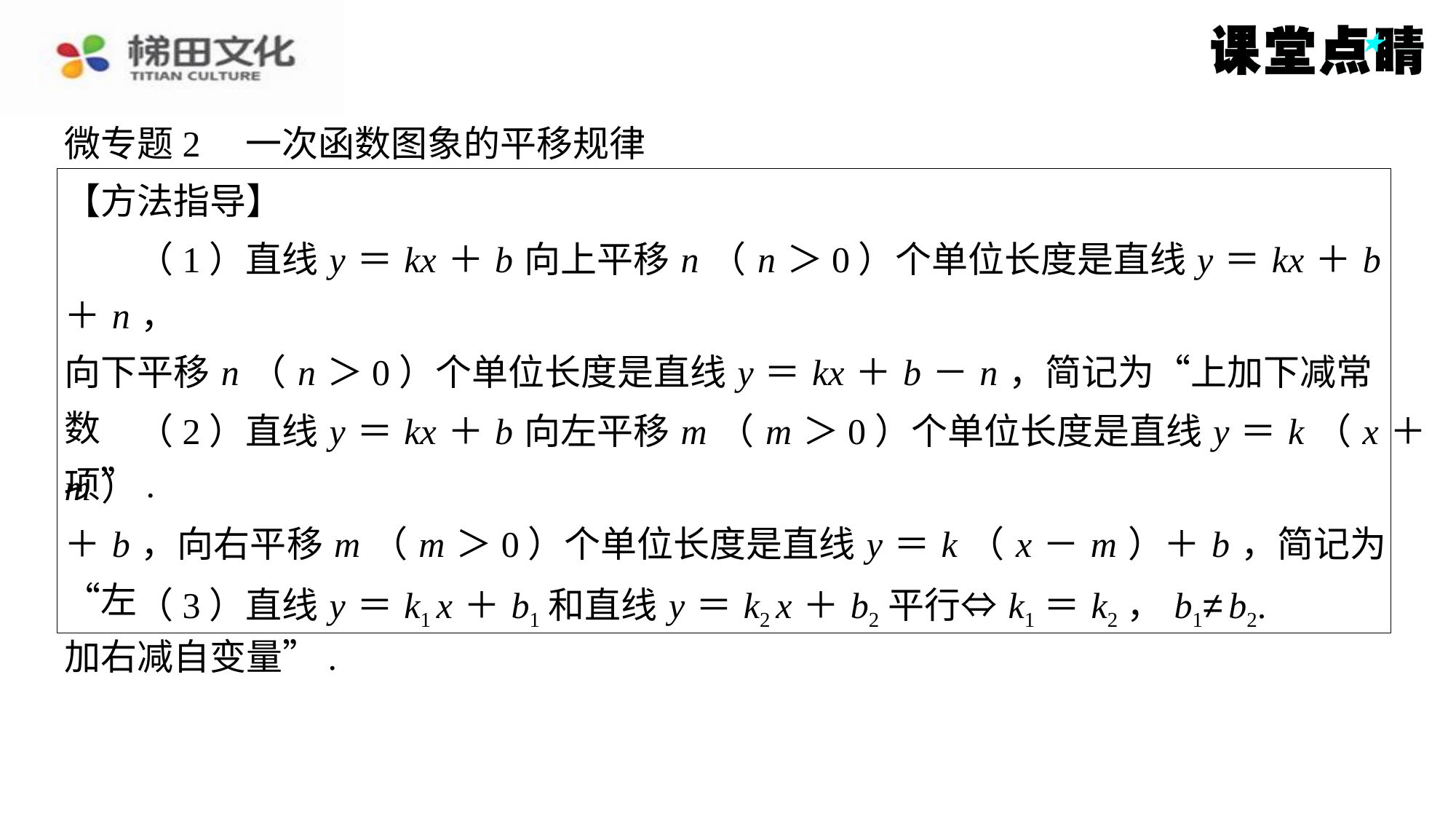

微专题2　一次函数图象的平移规律
【方法指导】

（1）直线 y ＝ kx ＋ b 向上平移 n （ n ＞0）个单位长度是直线 y ＝ kx ＋ b ＋ n ，
向下平移 n （ n ＞0）个单位长度是直线 y ＝ kx ＋ b － n ，简记为“上加下减常数
项”.
（2）直线 y ＝ kx ＋ b 向左平移 m （ m ＞0）个单位长度是直线 y ＝ k （ x ＋ m ）
＋ b ，向右平移 m （ m ＞0）个单位长度是直线 y ＝ k （ x － m ）＋ b ，简记为“左
加右减自变量”.
（3）直线 y ＝ k1 x ＋ b1和直线 y ＝ k2 x ＋ b2平行⇔ k1＝ k2， b1≠ b2.